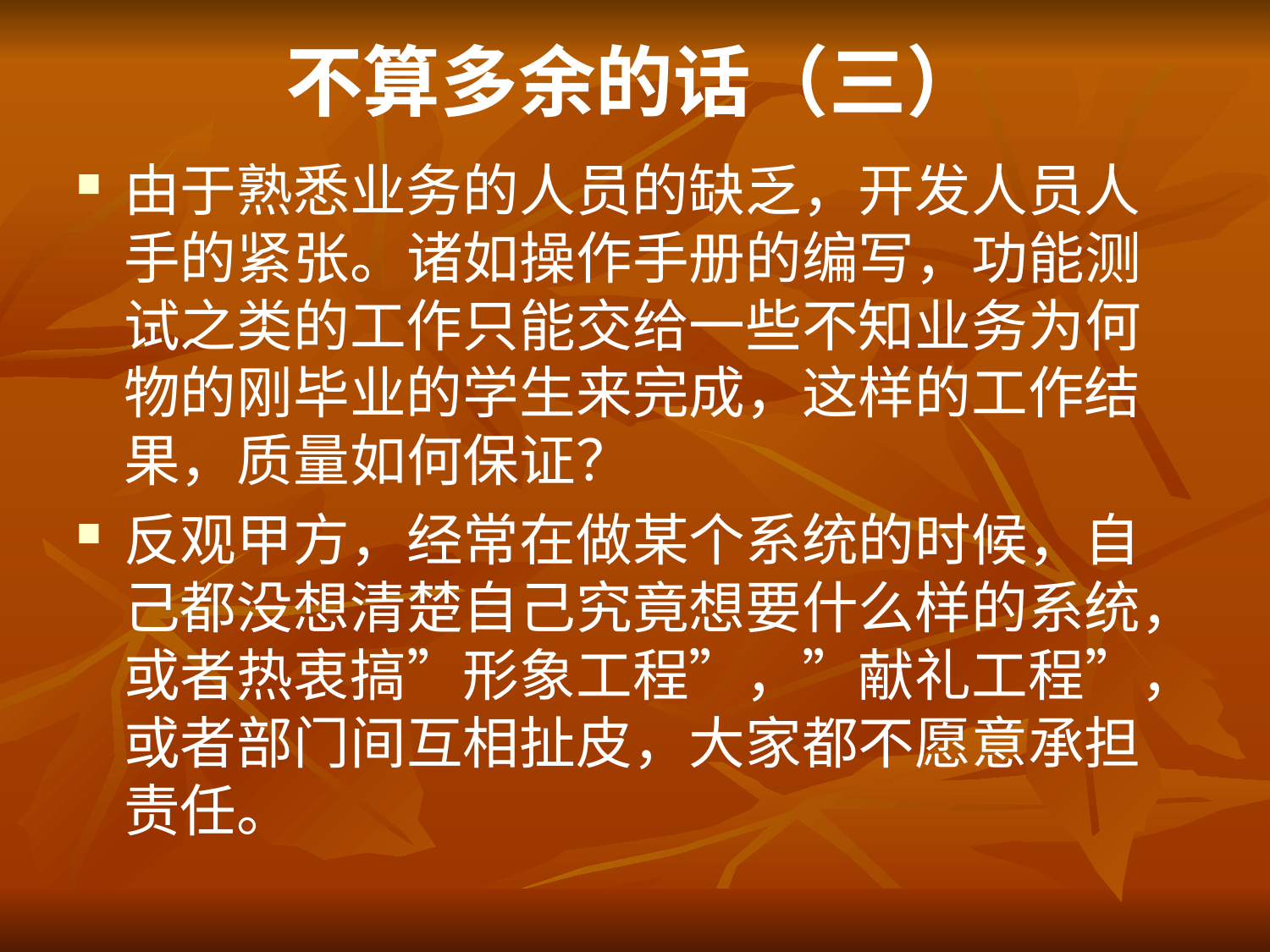

# 不算多余的话（三）
由于熟悉业务的人员的缺乏，开发人员人手的紧张。诸如操作手册的编写，功能测试之类的工作只能交给一些不知业务为何物的刚毕业的学生来完成，这样的工作结果，质量如何保证？
反观甲方，经常在做某个系统的时候，自己都没想清楚自己究竟想要什么样的系统，或者热衷搞”形象工程”，”献礼工程”，或者部门间互相扯皮，大家都不愿意承担责任。